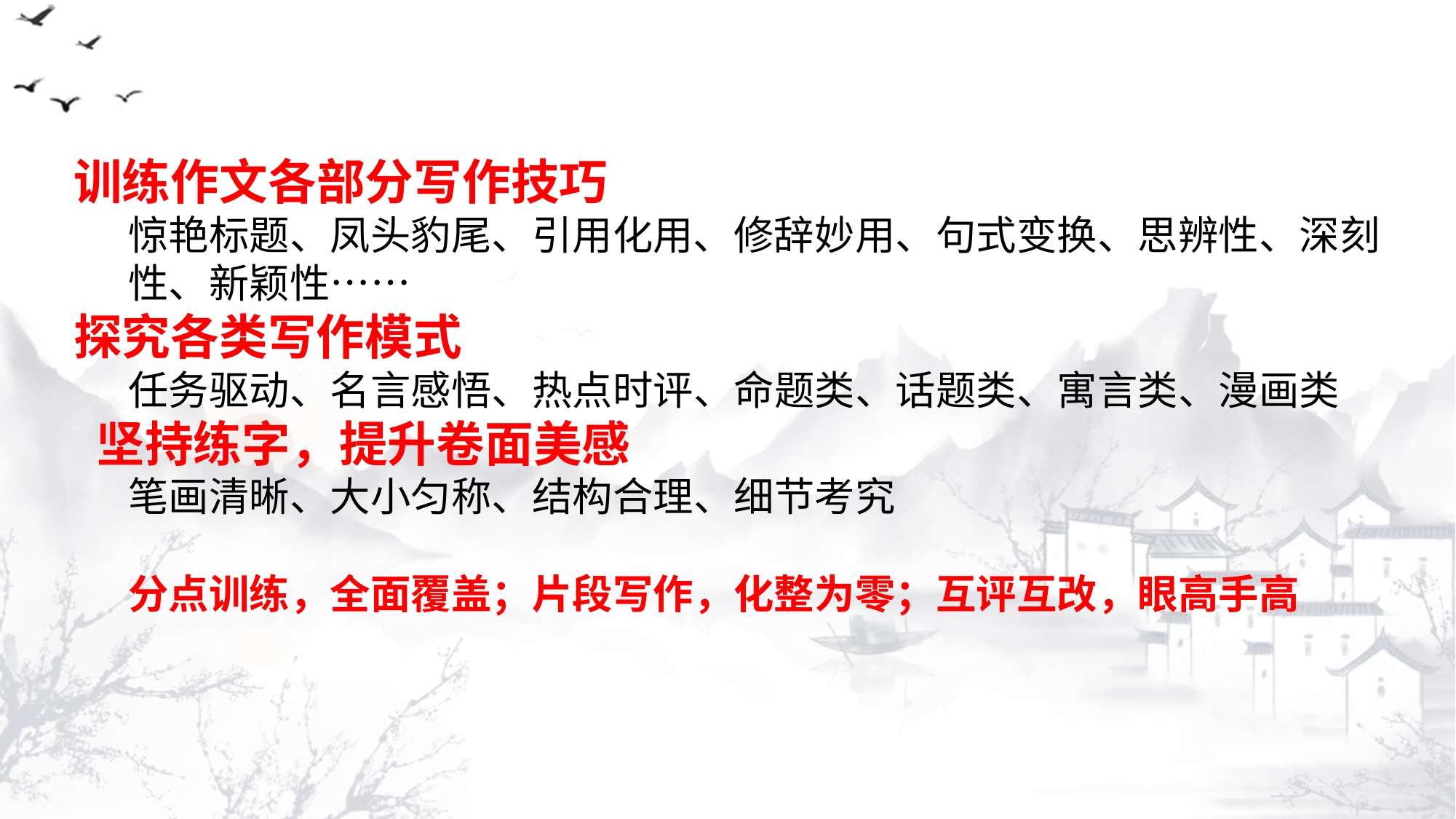

训练作文各部分写作技巧
惊艳标题、凤头豹尾、引用化用、修辞妙用、句式变换、思辨性、深刻性、新颖性……
探究各类写作模式
任务驱动、名言感悟、热点时评、命题类、话题类、寓言类、漫画类
 坚持练字，提升卷面美感
笔画清晰、大小匀称、结构合理、细节考究

分点训练，全面覆盖；片段写作，化整为零；互评互改，眼高手高